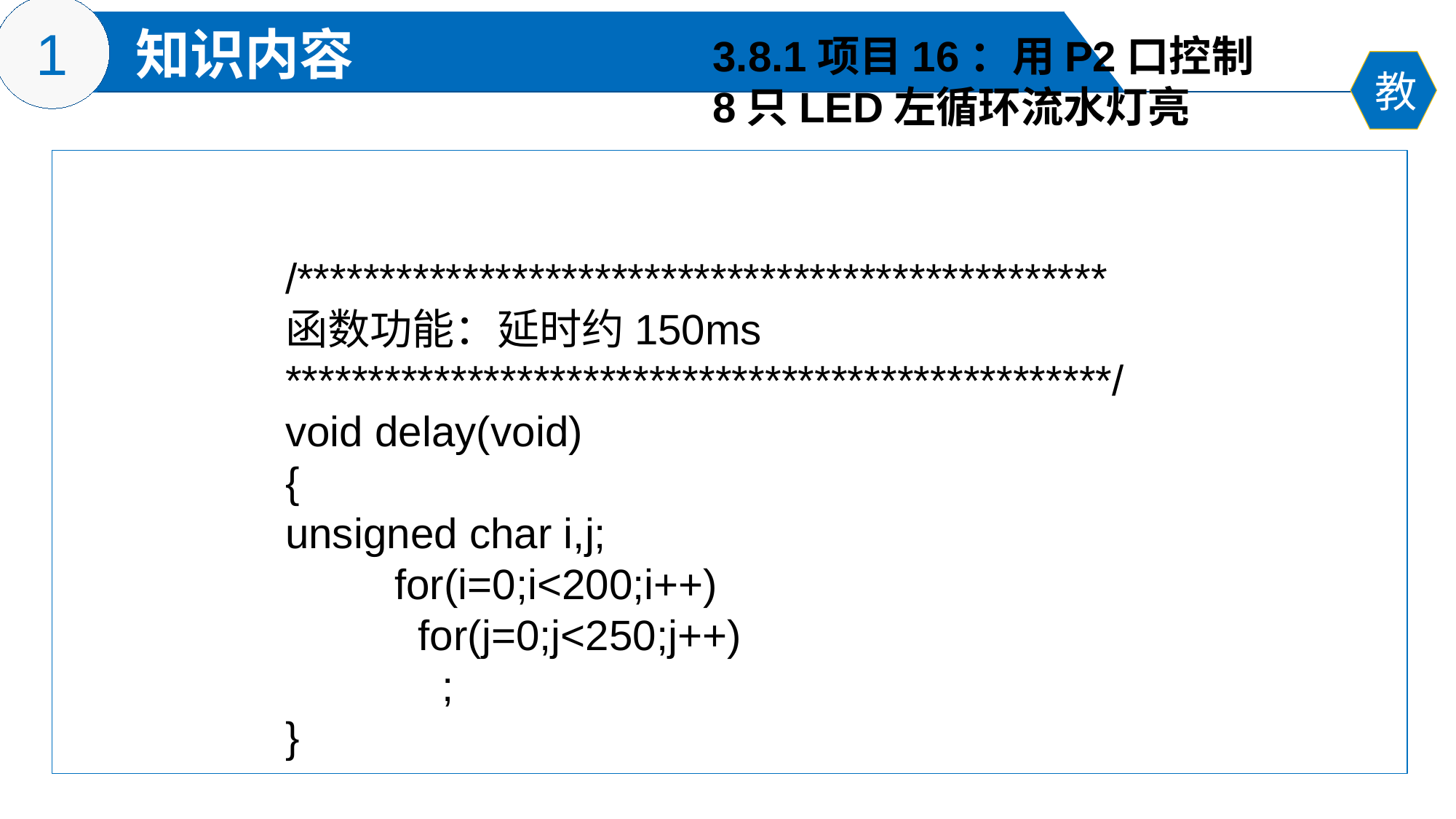

3.8.1项目16：用P2口控制
8只LED左循环流水灯亮

/*************************************************
函数功能：延时约150ms
**************************************************/
void delay(void)
{
unsigned char i,j;
	for(i=0;i<200;i++)
	  for(j=0;j<250;j++)
	    ;
}